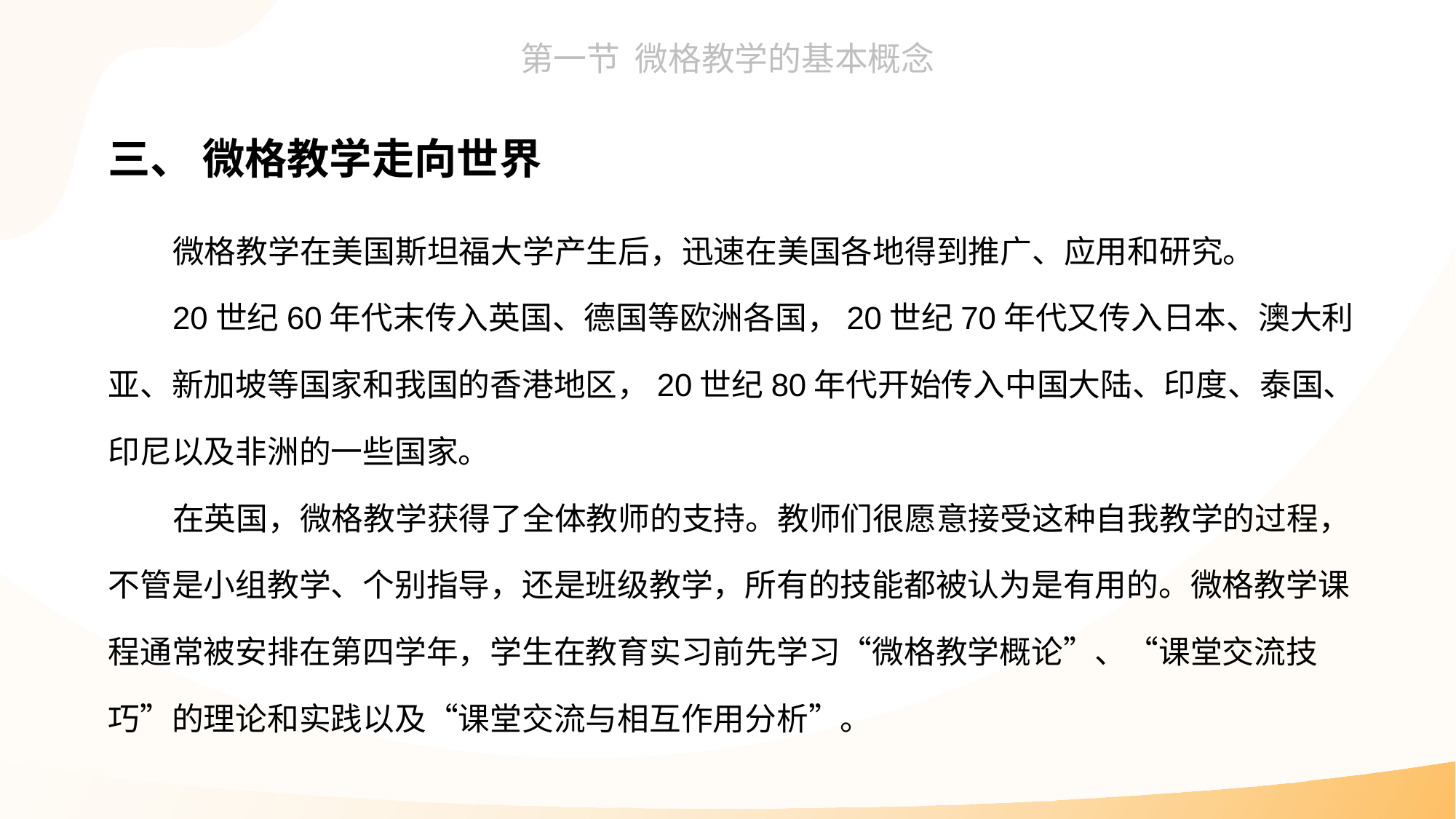

三、 微格教学走向世界
微格教学在美国斯坦福大学产生后，迅速在美国各地得到推广、应用和研究。
20世纪60年代末传入英国、德国等欧洲各国，20世纪70年代又传入日本、澳大利亚、新加坡等国家和我国的香港地区，20世纪80年代开始传入中国大陆、印度、泰国、印尼以及非洲的一些国家。
在英国，微格教学获得了全体教师的支持。教师们很愿意接受这种自我教学的过程，不管是小组教学、个别指导，还是班级教学，所有的技能都被认为是有用的。微格教学课程通常被安排在第四学年，学生在教育实习前先学习“微格教学概论”、“课堂交流技巧”的理论和实践以及“课堂交流与相互作用分析”。